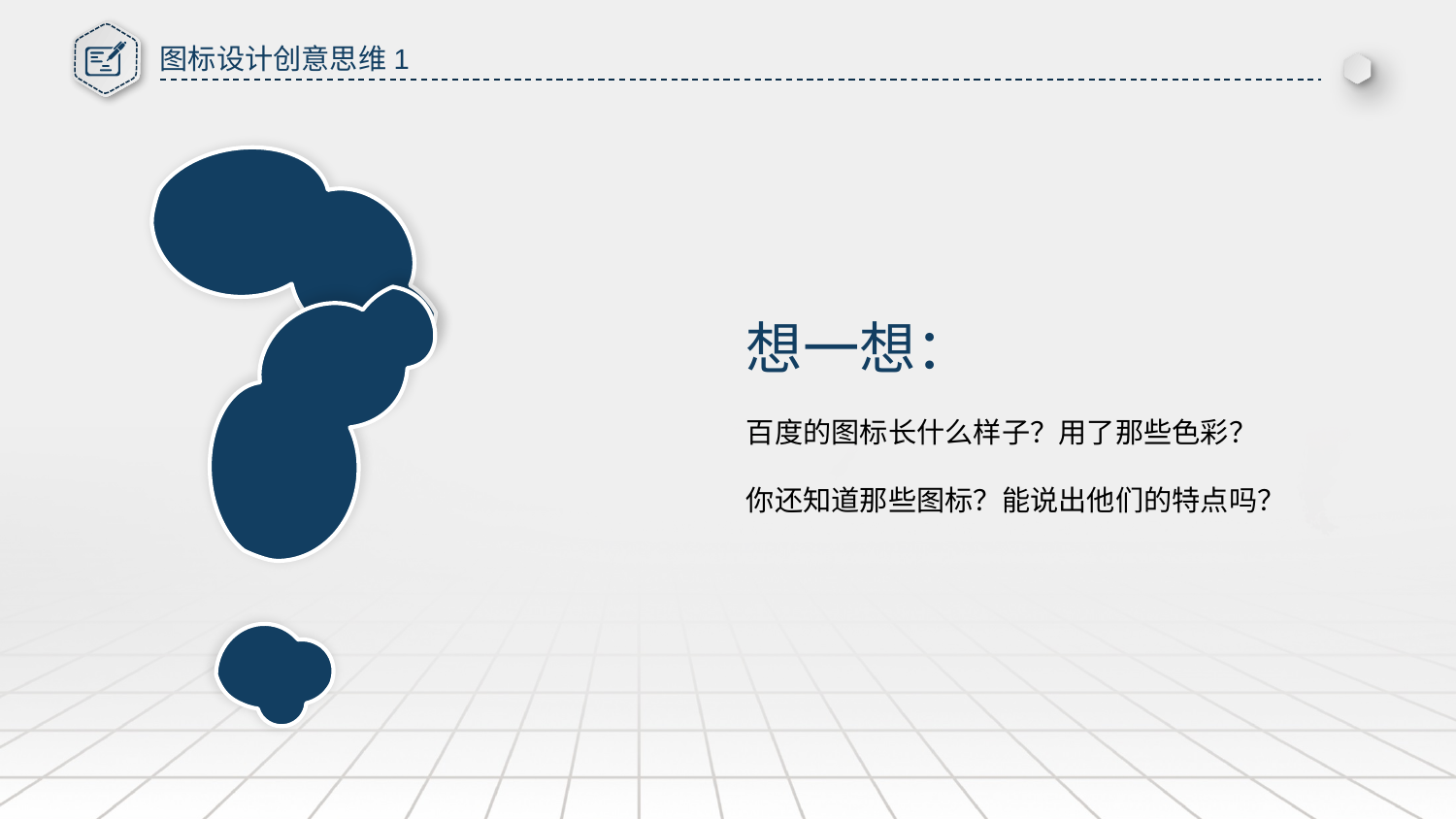

想一想：
百度的图标长什么样子？用了那些色彩？
你还知道那些图标？能说出他们的特点吗？